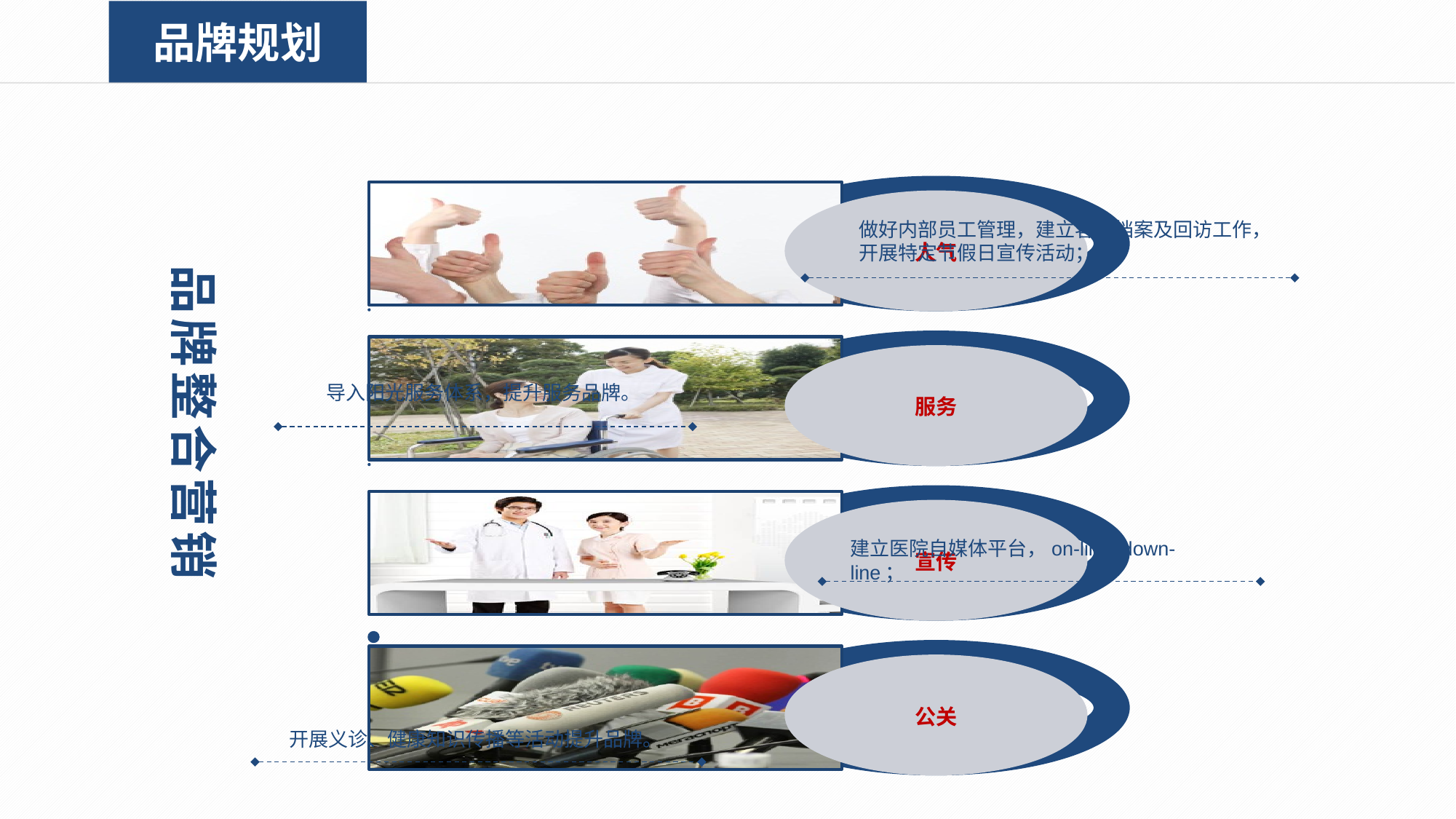

品牌规划
人气
服务
宣传
公关
做好内部员工管理，建立客户档案及回访工作，开展特定节假日宣传活动；
品牌整合营销
导入阳光服务体系，提升服务品牌。
建立医院自媒体平台，on-line+down-line；
开展义诊、健康知识传播等活动提升品牌。